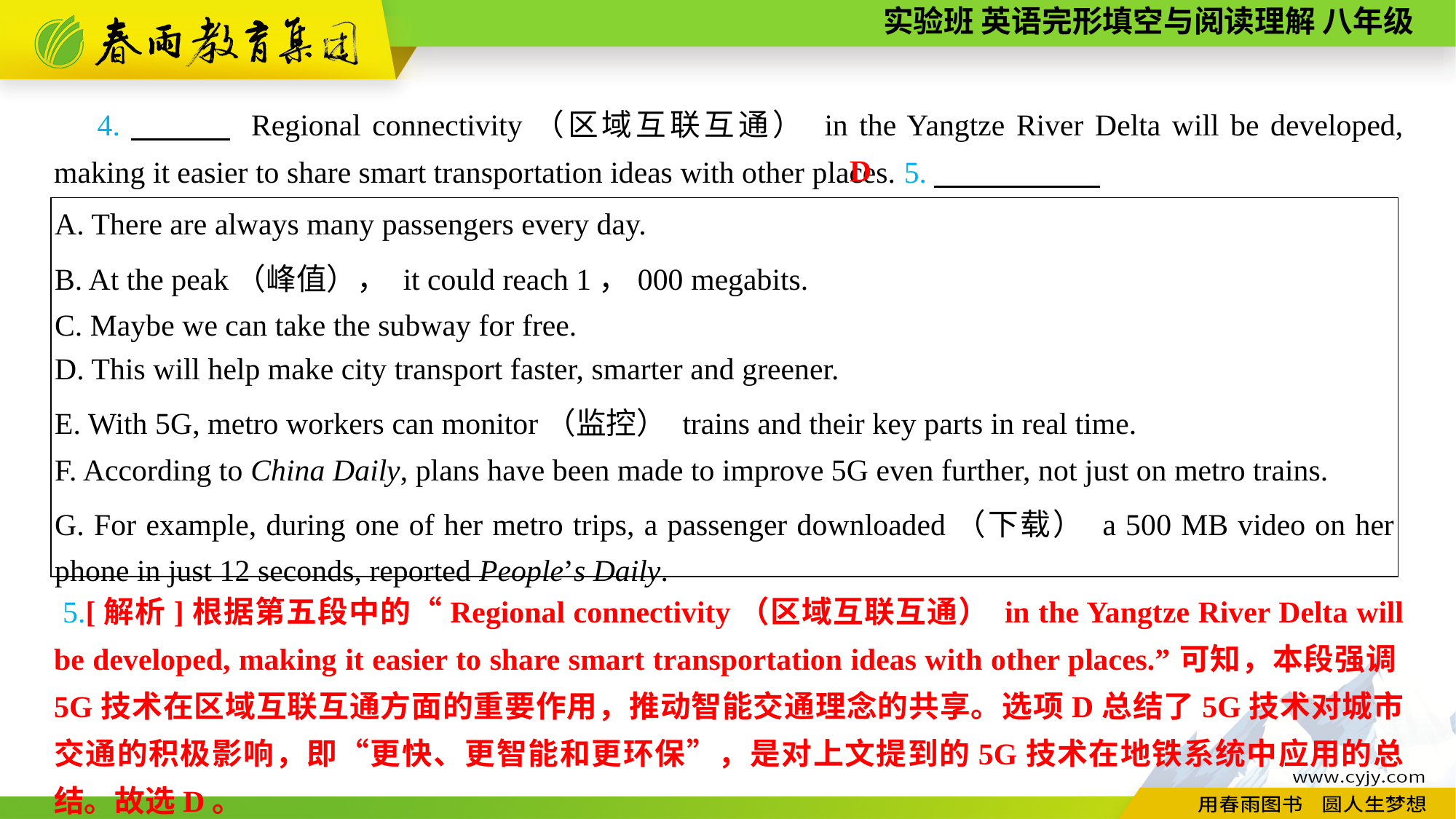

4.　　　 Regional connectivity（区域互联互通） in the Yangtze River Delta will be developed, making it easier to share smart transportation ideas with other places. 5.　  ，
D
| A. There are always many passengers every day. B. At the peak（峰值）， it could reach 1，000 megabits. C. Maybe we can take the subway for free. D. This will help make city transport faster, smarter and greener. E. With 5G, metro workers can monitor（监控） trains and their key parts in real time. F. According to China Daily, plans have been made to improve 5G even further, not just on metro trains. G. For example, during one of her metro trips, a passenger downloaded（下载） a 500 MB video on her phone in just 12 seconds, reported People’s Daily. |
| --- |
 5.[解析]根据第五段中的“Regional connectivity（区域互联互通） in the Yangtze River Delta will be developed, making it easier to share smart transportation ideas with other places.”可知，本段强调5G技术在区域互联互通方面的重要作用，推动智能交通理念的共享。选项D总结了5G技术对城市交通的积极影响，即“更快、更智能和更环保”，是对上文提到的5G技术在地铁系统中应用的总结。故选D。